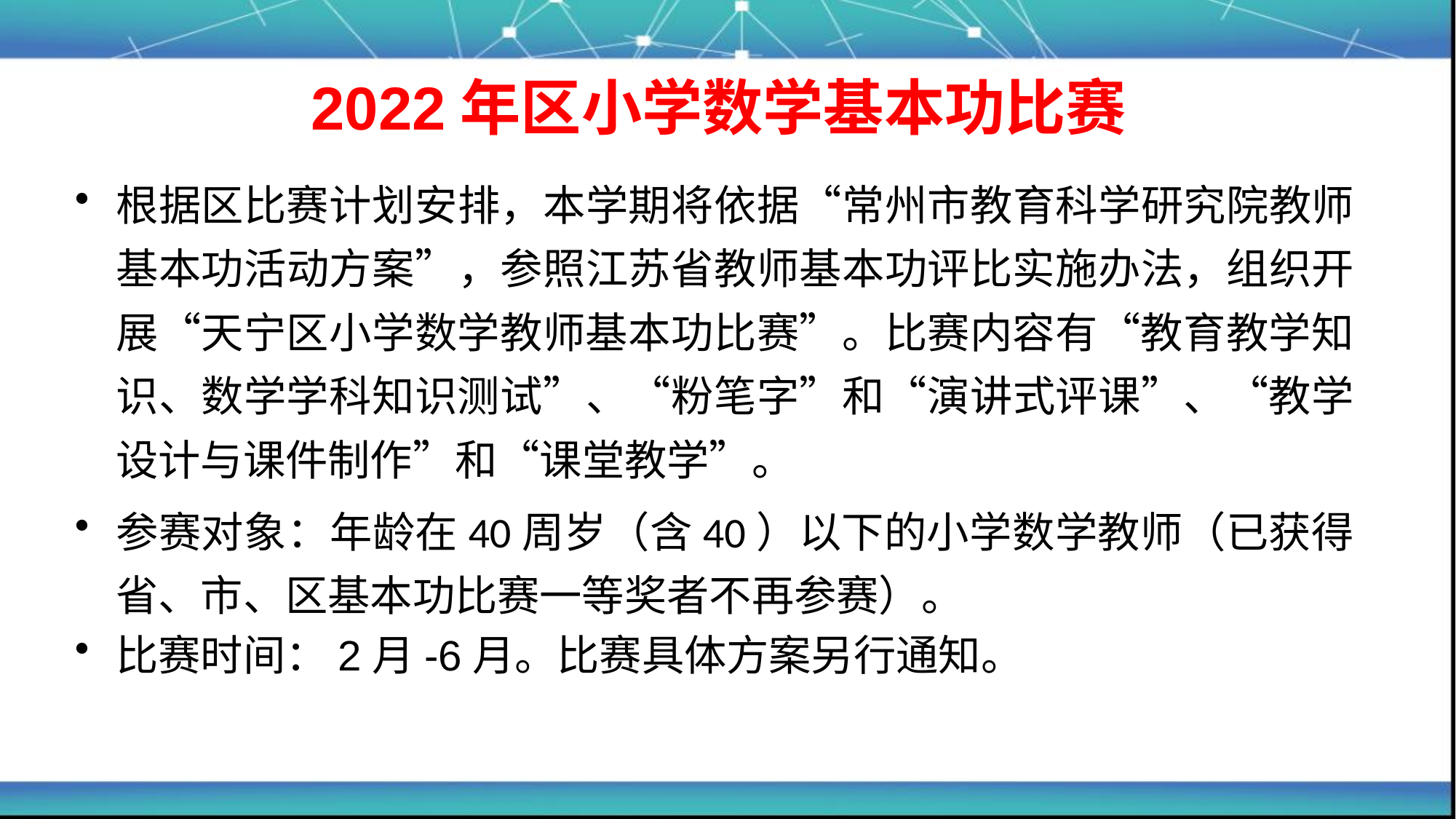

2022年区小学数学基本功比赛
#
根据区比赛计划安排，本学期将依据“常州市教育科学研究院教师基本功活动方案”，参照江苏省教师基本功评比实施办法，组织开展“天宁区小学数学教师基本功比赛”。比赛内容有“教育教学知识、数学学科知识测试”、“粉笔字”和“演讲式评课”、“教学设计与课件制作”和“课堂教学”。
参赛对象：年龄在40周岁（含40）以下的小学数学教师（已获得省、市、区基本功比赛一等奖者不再参赛）。
比赛时间：2月-6月。比赛具体方案另行通知。